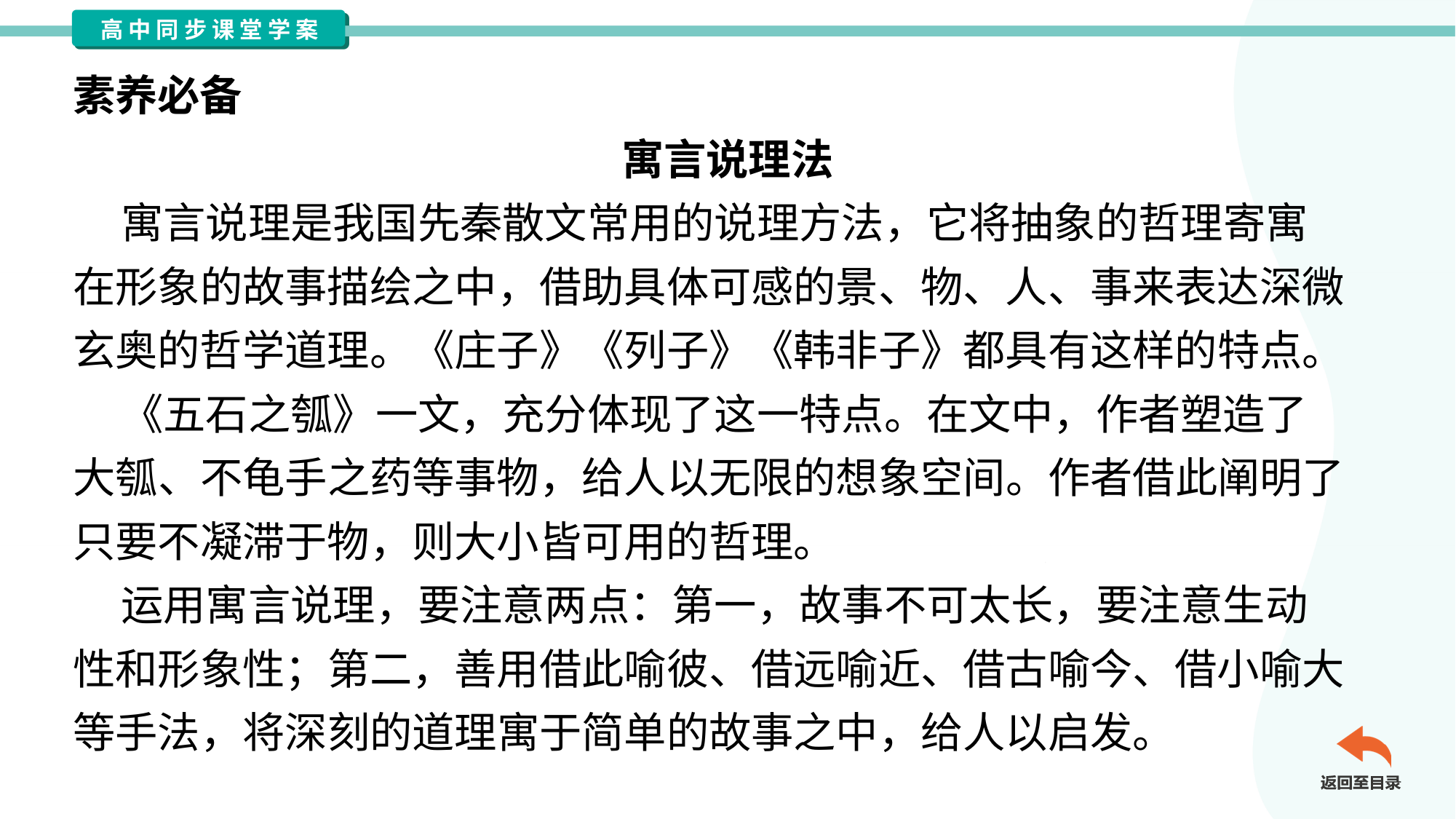

素养必备
寓言说理法
    寓言说理是我国先秦散文常用的说理方法，它将抽象的哲理寄寓
在形象的故事描绘之中，借助具体可感的景、物、人、事来表达深微
玄奥的哲学道理。《庄子》《列子》《韩非子》都具有这样的特点。
    《五石之瓠》一文，充分体现了这一特点。在文中，作者塑造了
大瓠、不龟手之药等事物，给人以无限的想象空间。作者借此阐明了
只要不凝滞于物，则大小皆可用的哲理。
    运用寓言说理，要注意两点：第一，故事不可太长，要注意生动
性和形象性；第二，善用借此喻彼、借远喻近、借古喻今、借小喻大
等手法，将深刻的道理寓于简单的故事之中，给人以启发。